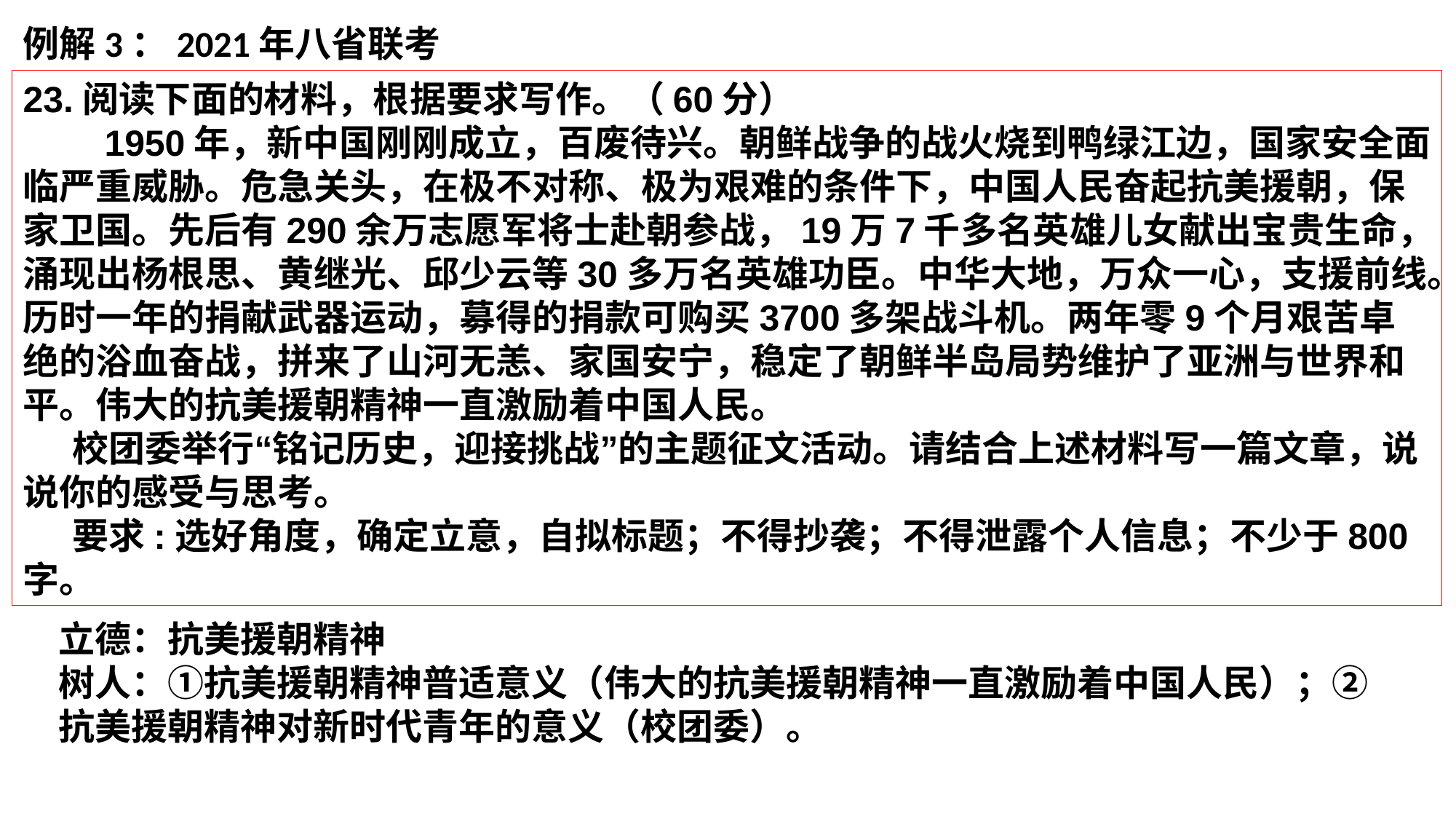

例解3：2021年八省联考
23.阅读下面的材料，根据要求写作。（60分）
        1950年，新中国刚刚成立，百废待兴。朝鲜战争的战火烧到鸭绿江边，国家安全面临严重威胁。危急关头，在极不对称、极为艰难的条件下，中国人民奋起抗美援朝，保家卫国。先后有290余万志愿军将士赴朝参战，19万7千多名英雄儿女献出宝贵生命，涌现出杨根思、黄继光、邱少云等30多万名英雄功臣。中华大地，万众一心，支援前线。历时一年的捐献武器运动，募得的捐款可购买3700多架战斗机。两年零9个月艰苦卓绝的浴血奋战，拼来了山河无恙、家国安宁，稳定了朝鲜半岛局势维护了亚洲与世界和平。伟大的抗美援朝精神一直激励着中国人民。
    校团委举行“铭记历史，迎接挑战”的主题征文活动。请结合上述材料写一篇文章，说说你的感受与思考。
    要求:选好角度，确定立意，自拟标题；不得抄袭；不得泄露个人信息；不少于800字。
立德：抗美援朝精神
树人：①抗美援朝精神普适意义（伟大的抗美援朝精神一直激励着中国人民）；②抗美援朝精神对新时代青年的意义（校团委）。